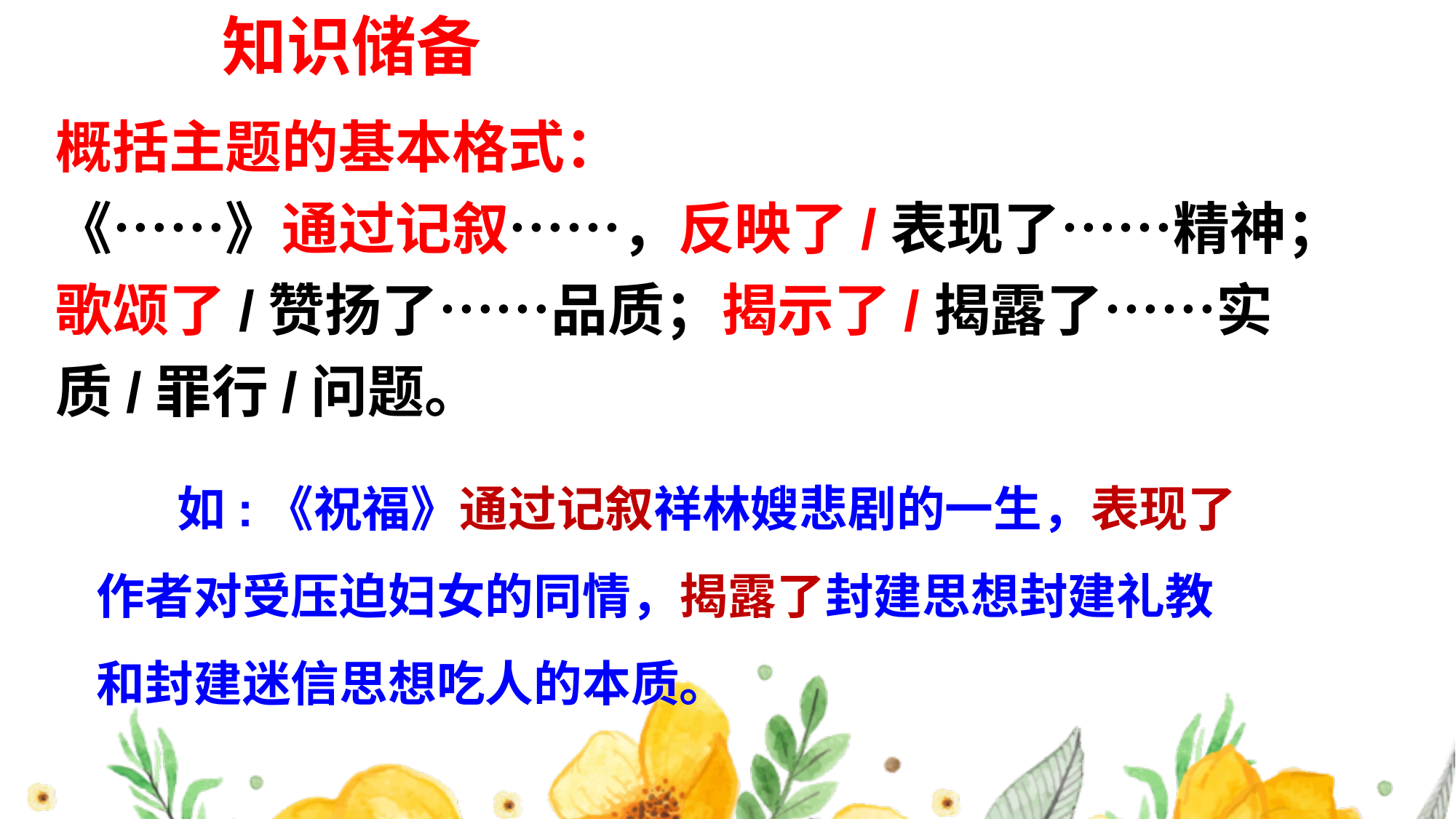

知识储备
#
概括主题的基本格式：
《……》通过记叙……，反映了/表现了……精神；歌颂了/赞扬了……品质；揭示了/揭露了……实质/罪行/问题。

       如:《祝福》通过记叙祥林嫂悲剧的一生，表现了作者对受压迫妇女的同情，揭露了封建思想封建礼教和封建迷信思想吃人的本质。